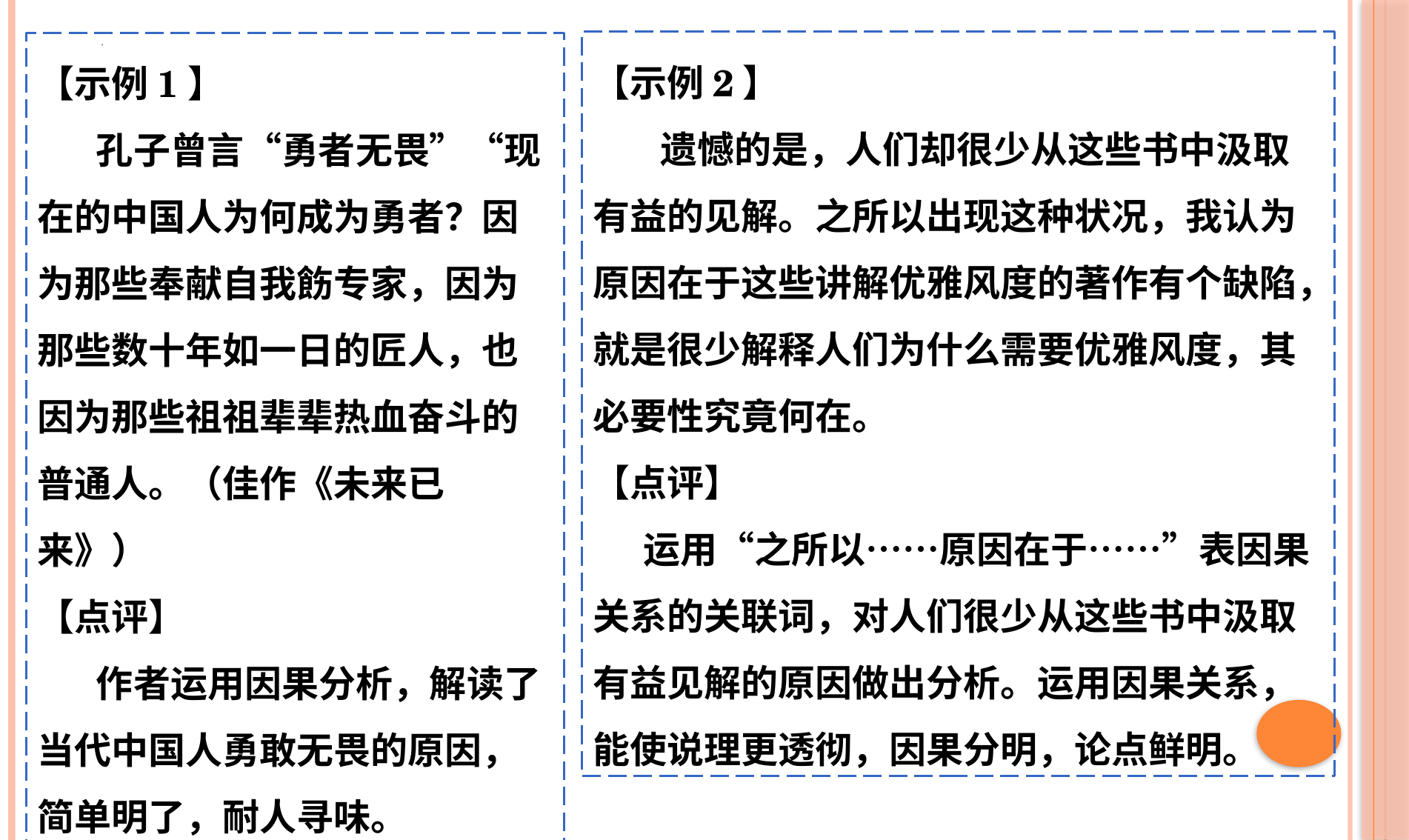

【示例2】
       遗憾的是，人们却很少从这些书中汲取有益的见解。之所以出现这种状况，我认为原因在于这些讲解优雅风度的著作有个缺陷，就是很少解释人们为什么需要优雅风度，其必要性究竟何在。
【点评】
     运用“之所以……原因在于……”表因果关系的关联词，对人们很少从这些书中汲取有益见解的原因做出分析。运用因果关系，能使说理更透彻，因果分明，论点鲜明。
【示例1】
      孔子曾言“勇者无畏”“现在的中国人为何成为勇者？因为那些奉献自我飭专家，因为那些数十年如一日的匠人，也因为那些祖祖辈辈热血奋斗的普通人。（佳作《未来已来》）
【点评】
      作者运用因果分析，解读了当代中国人勇敢无畏的原因，简单明了，耐人寻味。